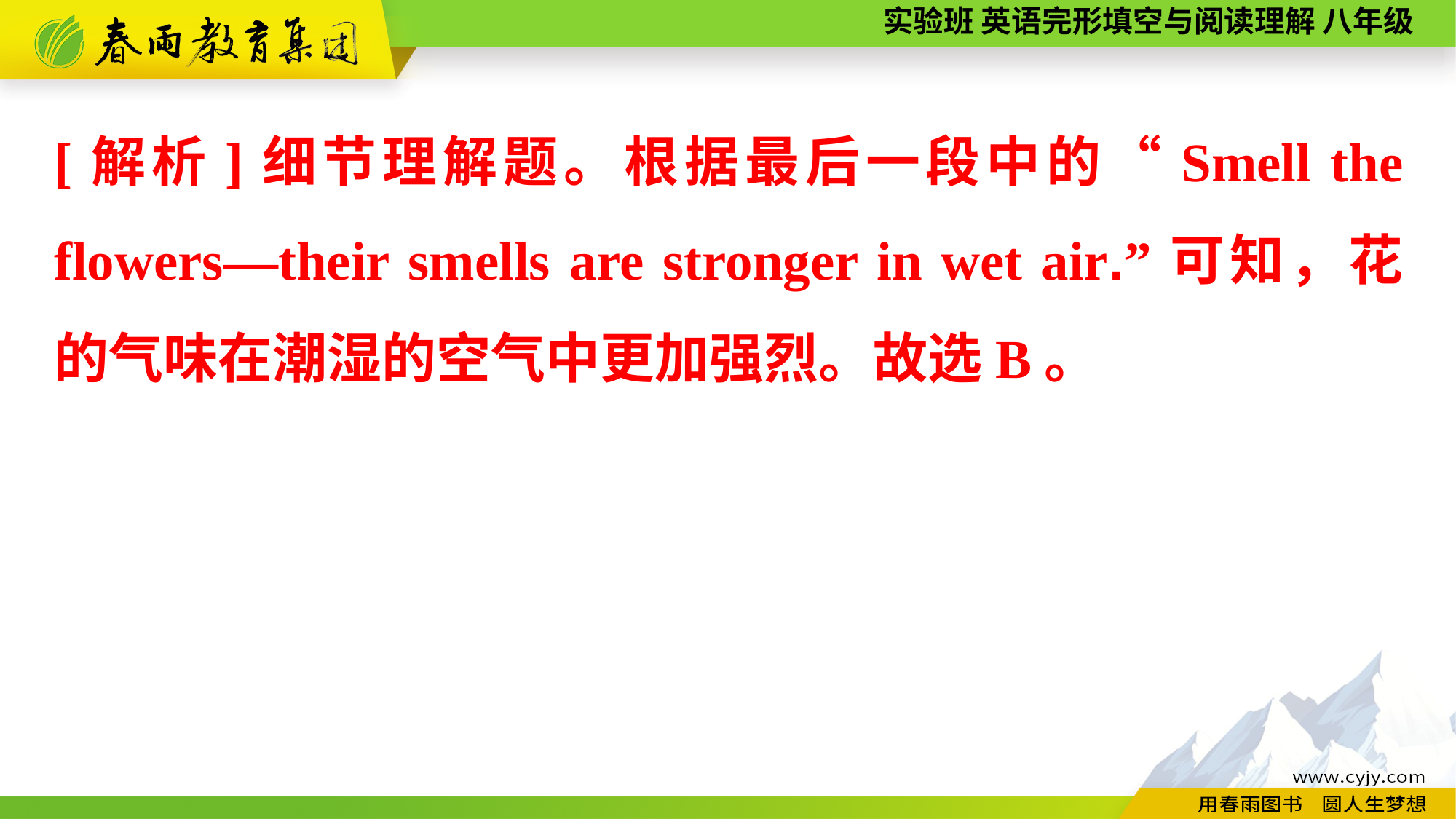

[解析]细节理解题。根据最后一段中的“Smell the flowers—their smells are stronger in wet air.”可知，花的气味在潮湿的空气中更加强烈。故选B。